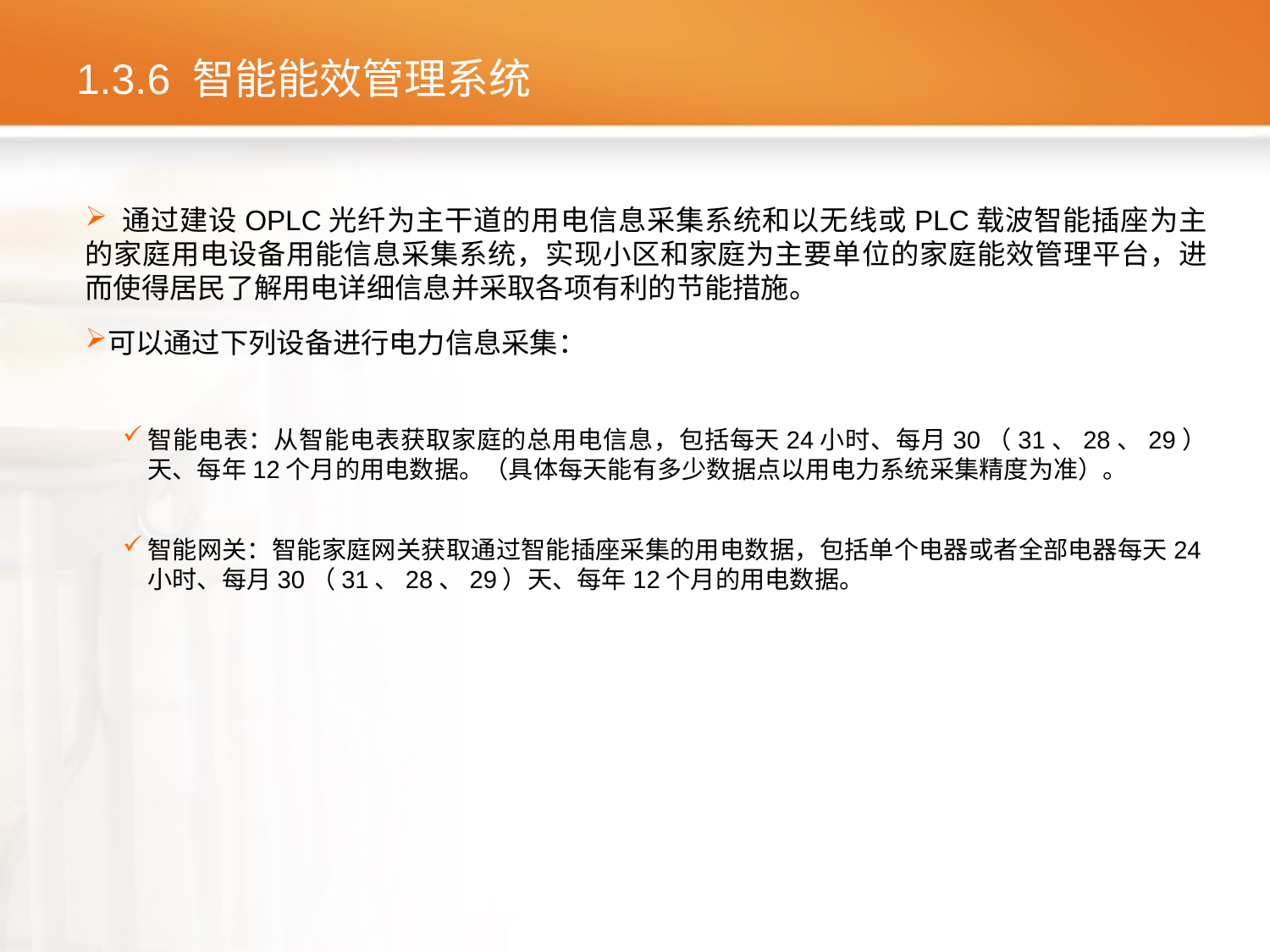

# 1.3.6 智能能效管理系统
 通过建设OPLC光纤为主干道的用电信息采集系统和以无线或PLC载波智能插座为主的家庭用电设备用能信息采集系统，实现小区和家庭为主要单位的家庭能效管理平台，进而使得居民了解用电详细信息并采取各项有利的节能措施。
可以通过下列设备进行电力信息采集：

智能电表：从智能电表获取家庭的总用电信息，包括每天24小时、每月30（31、28、29）天、每年12个月的用电数据。（具体每天能有多少数据点以用电力系统采集精度为准）。

智能网关：智能家庭网关获取通过智能插座采集的用电数据，包括单个电器或者全部电器每天24小时、每月30（31、28、29）天、每年12个月的用电数据。